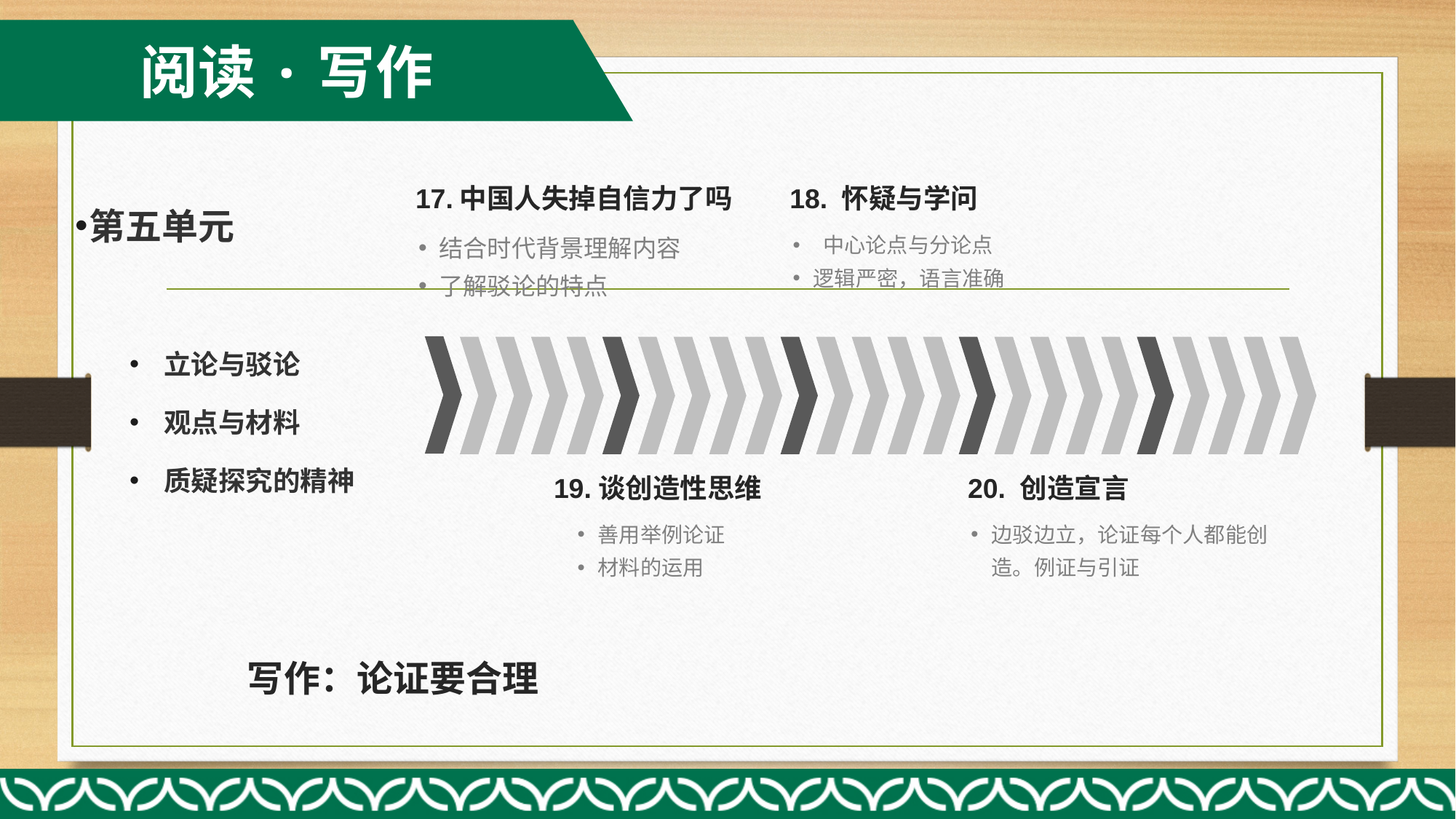

阅读·写作

第五单元

立论与驳论
观点与材料
质疑探究的精神
17.中国人失掉自信力了吗
18. 怀疑与学问
结合时代背景理解内容
了解驳论的特点

 中心论点与分论点
逻辑严密，语言准确

19.谈创造性思维
20. 创造宣言
善用举例论证
材料的运用
边驳边立，论证每个人都能创造。例证与引证
写作：论证要合理